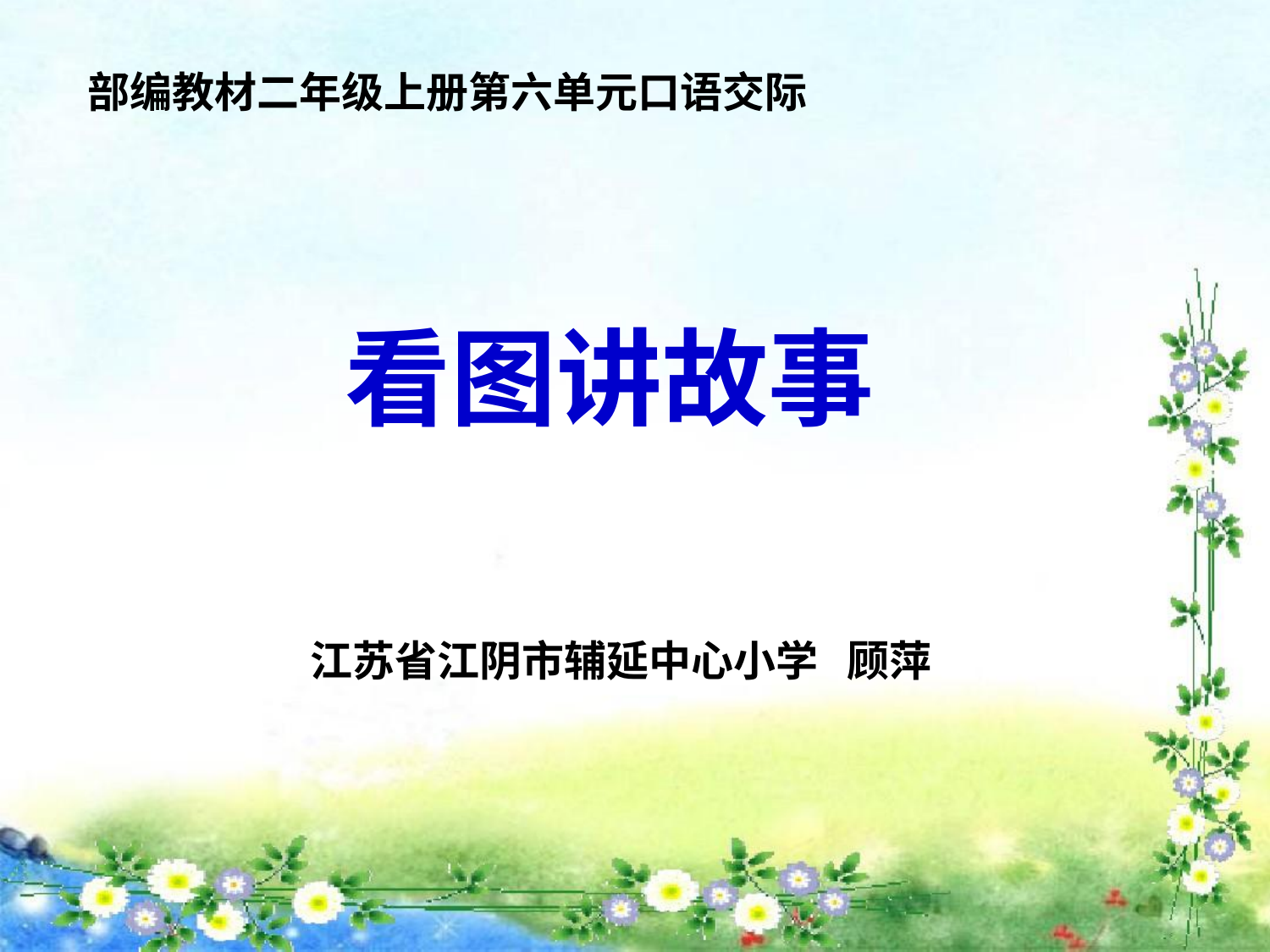

部编教材二年级上册第六单元口语交际
看图讲故事
江苏省江阴市辅延中心小学   顾萍